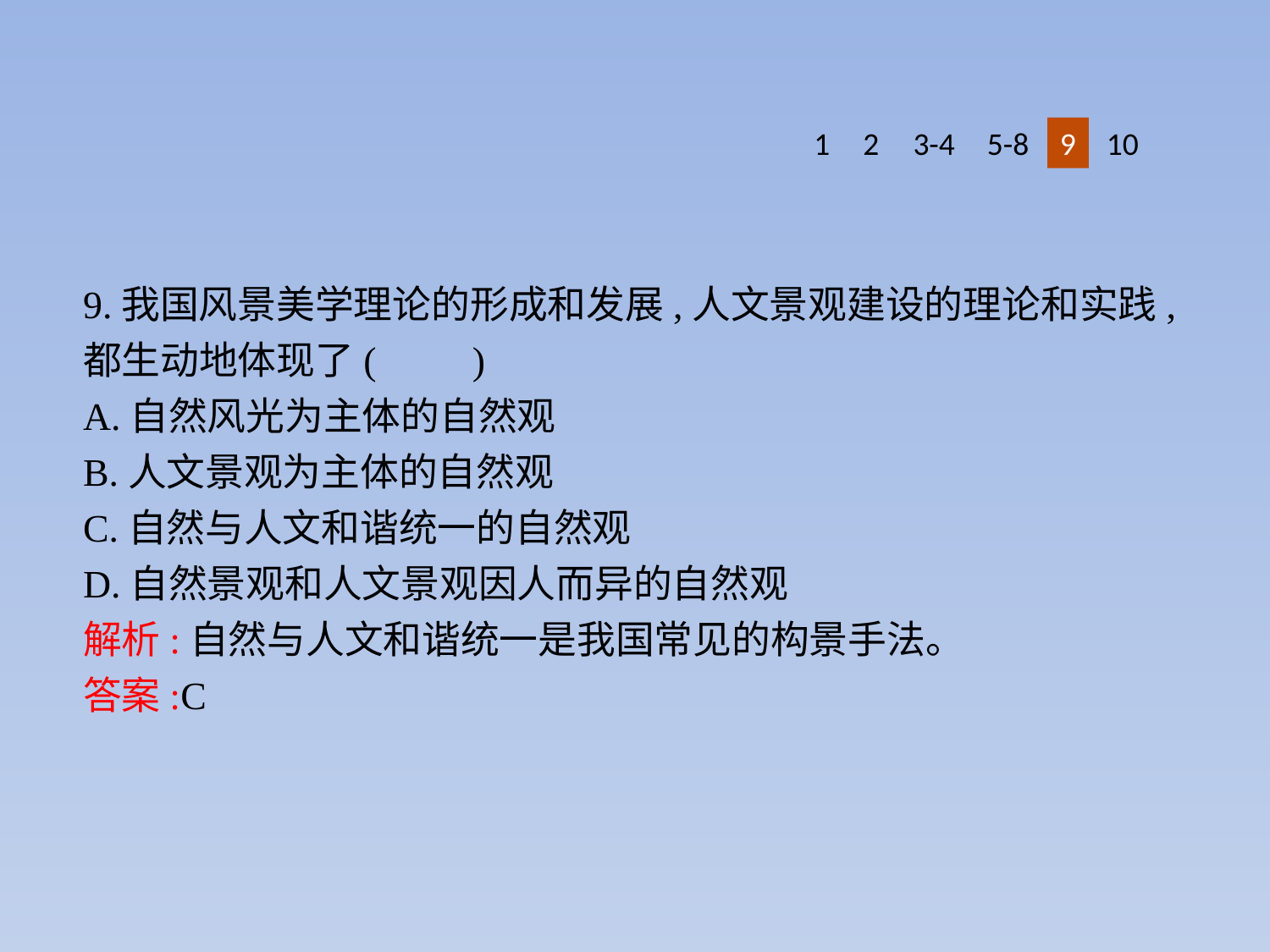

1
2
3-4
5-8
9
10
9.我国风景美学理论的形成和发展,人文景观建设的理论和实践,都生动地体现了(　　)
A.自然风光为主体的自然观
B.人文景观为主体的自然观
C.自然与人文和谐统一的自然观
D.自然景观和人文景观因人而异的自然观
解析:自然与人文和谐统一是我国常见的构景手法。
答案:C